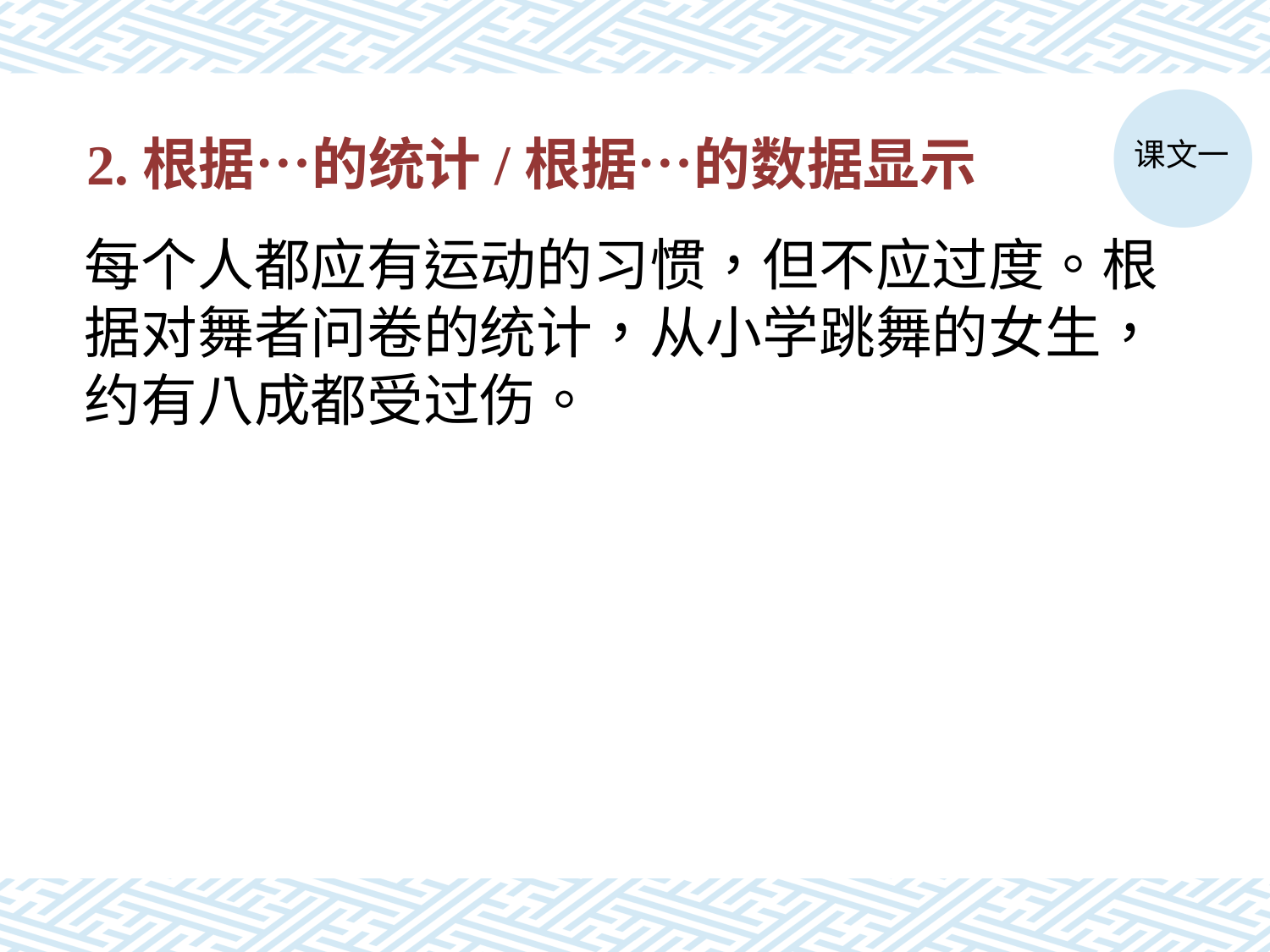

课文一
# 2.根据…的统计/根据…的数据显示
每个人都应有运动的习惯，但不应过度。根据对舞者问卷的统计，从小学跳舞的女生，约有八成都受过伤。